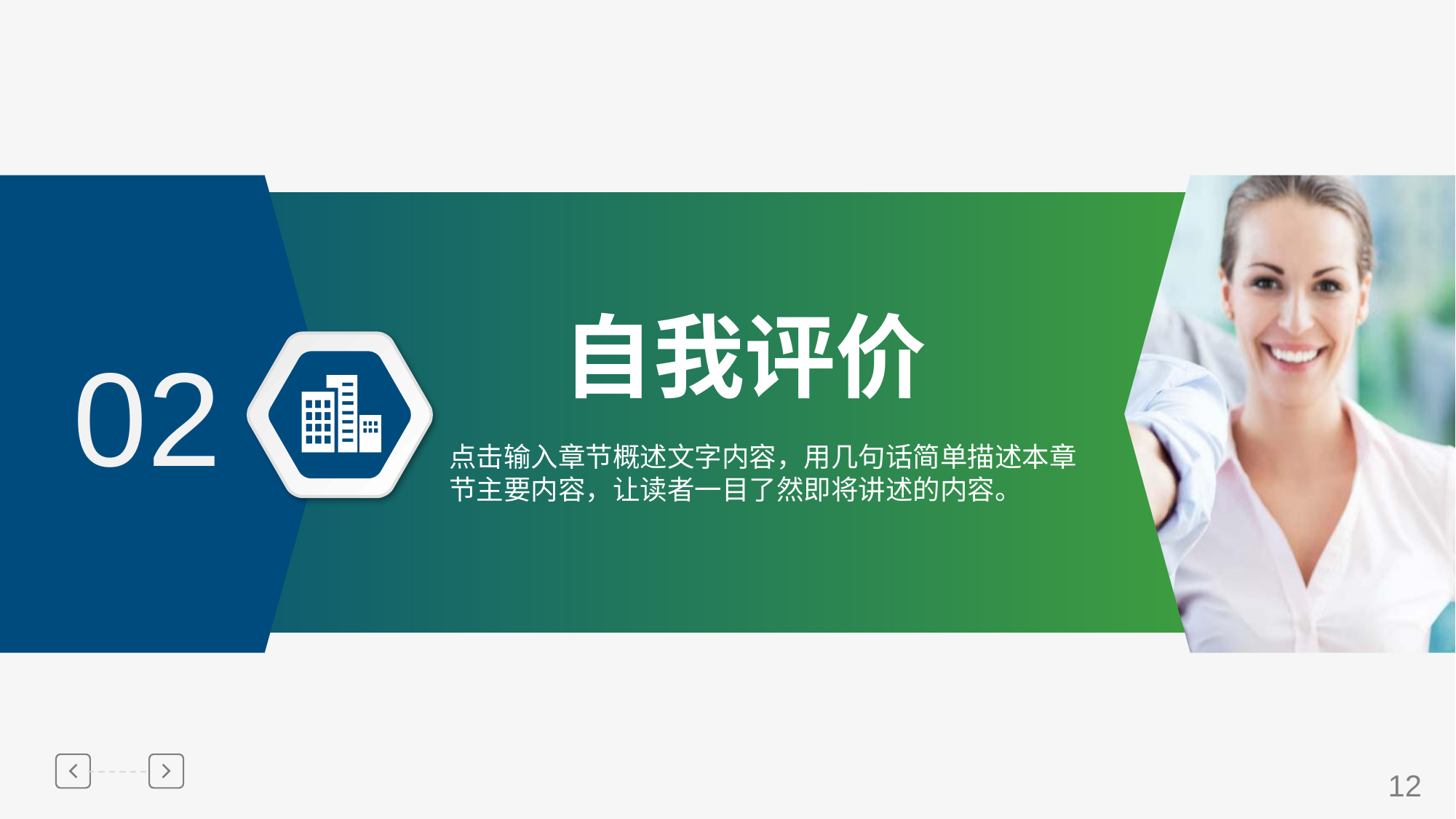

自我评价
点击输入章节概述文字内容，用几句话简单描述本章节主要内容，让读者一目了然即将讲述的内容。
02